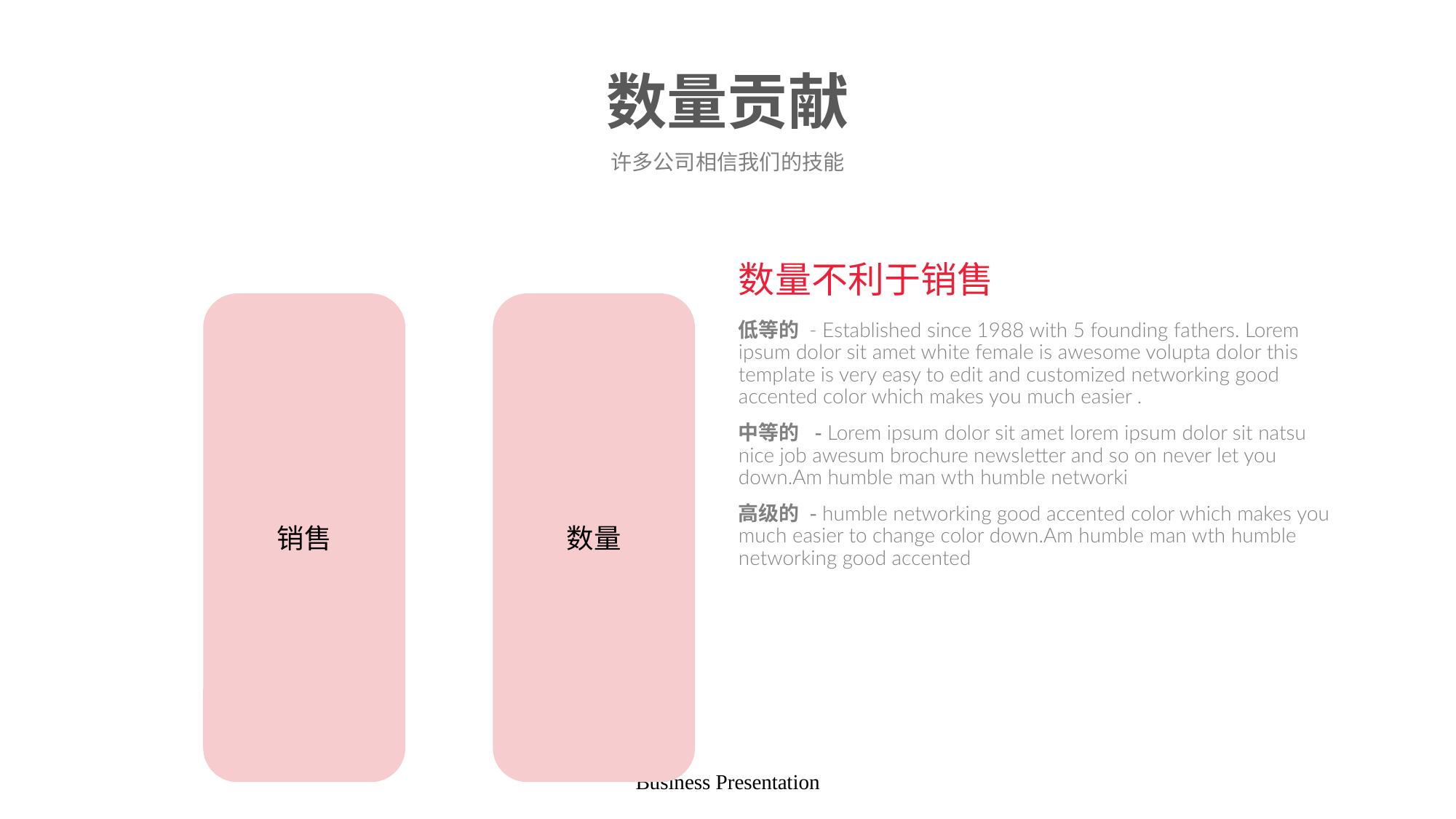

# 数量贡献
许多公司相信我们的技能
数量不利于销售
销售
数量
低等的 - Established since 1988 with 5 founding fathers. Lorem ipsum dolor sit amet white female is awesome volupta dolor this template is very easy to edit and customized networking good accented color which makes you much easier .
中等的  - Lorem ipsum dolor sit amet lorem ipsum dolor sit natsu nice job awesum brochure newsletter and so on never let you down.Am humble man wth humble networki
高级的 - humble networking good accented color which makes you much easier to change color down.Am humble man wth humble networking good accented

Business Presentation
57